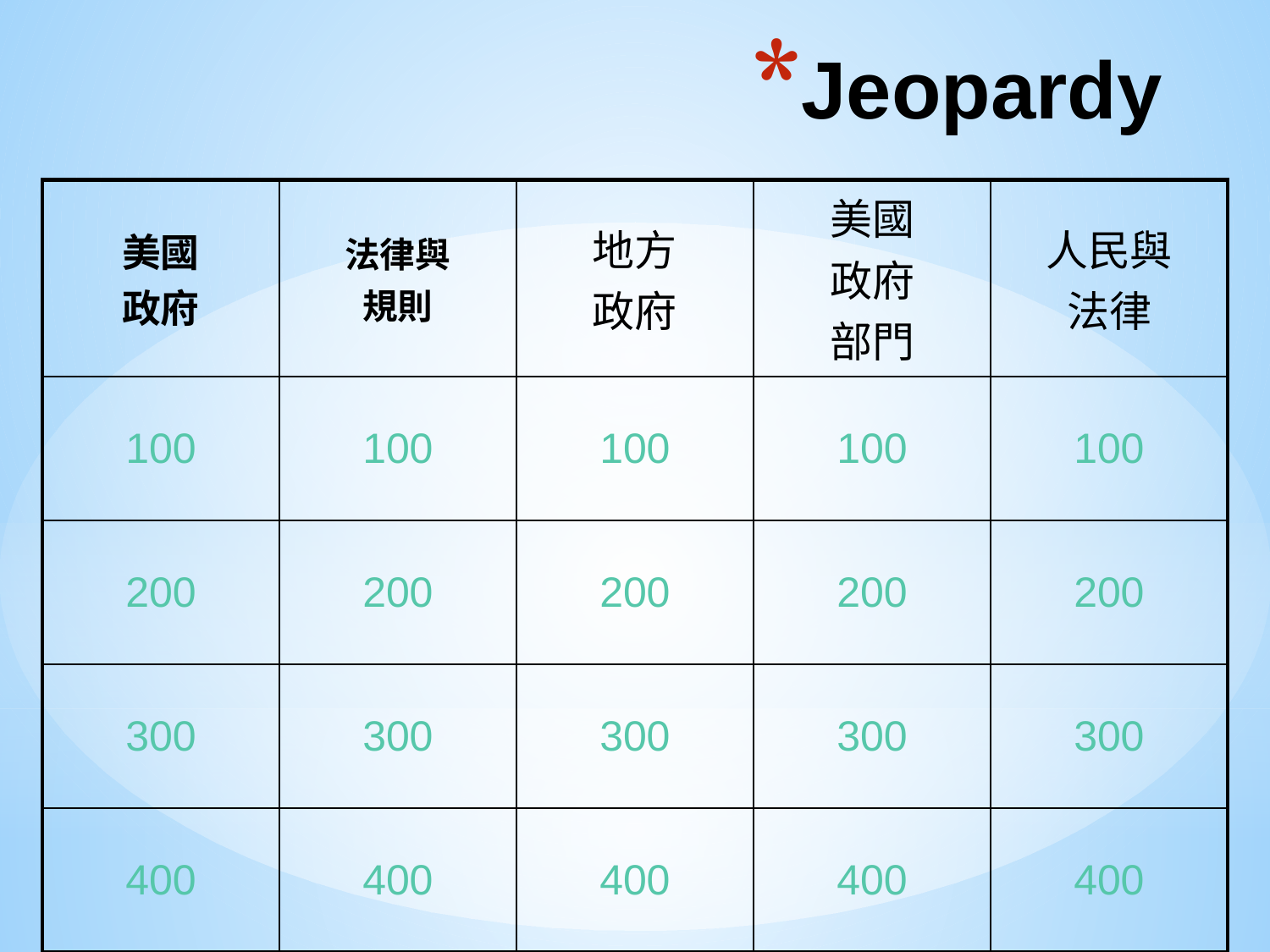

# Jeopardy
| 美國 政府 | 法律與 規則 | 地方 政府 | 美國 政府 部門 | 人民與 法律 |
| --- | --- | --- | --- | --- |
| 100 | 100 | 100 | 100 | 100 |
| 200 | 200 | 200 | 200 | 200 |
| 300 | 300 | 300 | 300 | 300 |
| 400 | 400 | 400 | 400 | 400 |